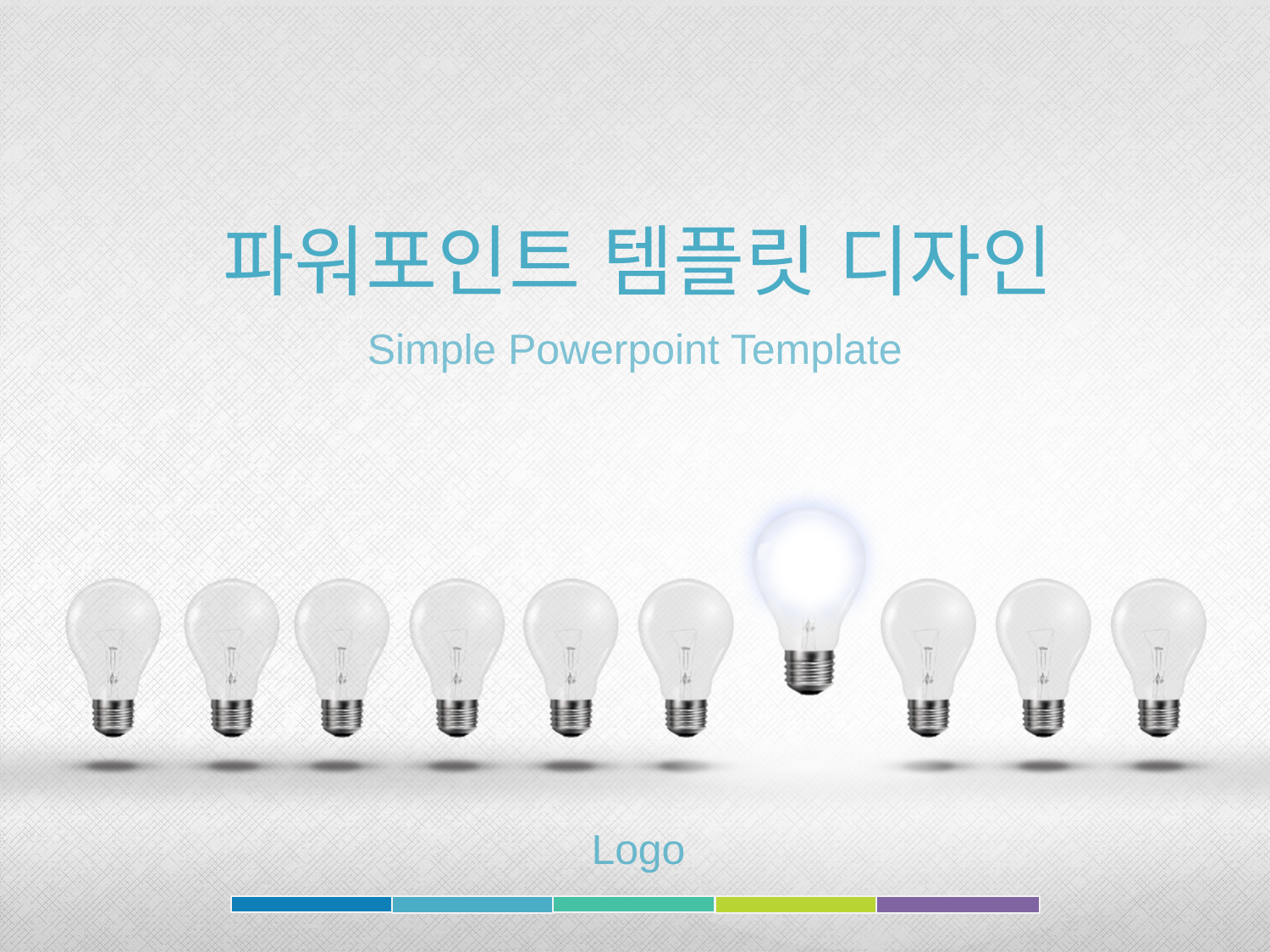

파워포인트 템플릿 디자인
Simple Powerpoint Template
Logo